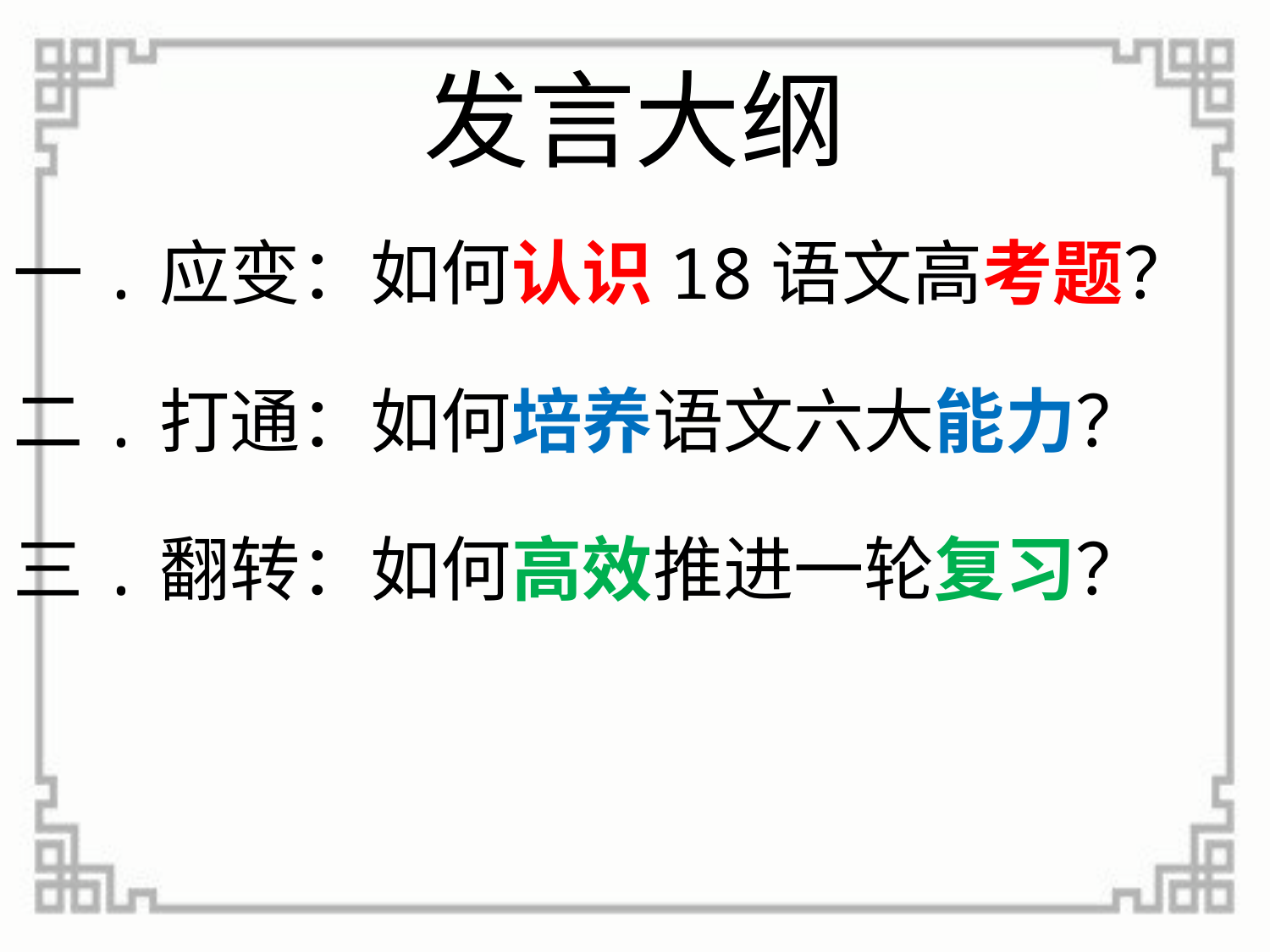

# 发言大纲
一.应变：如何认识18语文高考题？

二.打通：如何培养语文六大能力？

三.翻转：如何高效推进一轮复习？